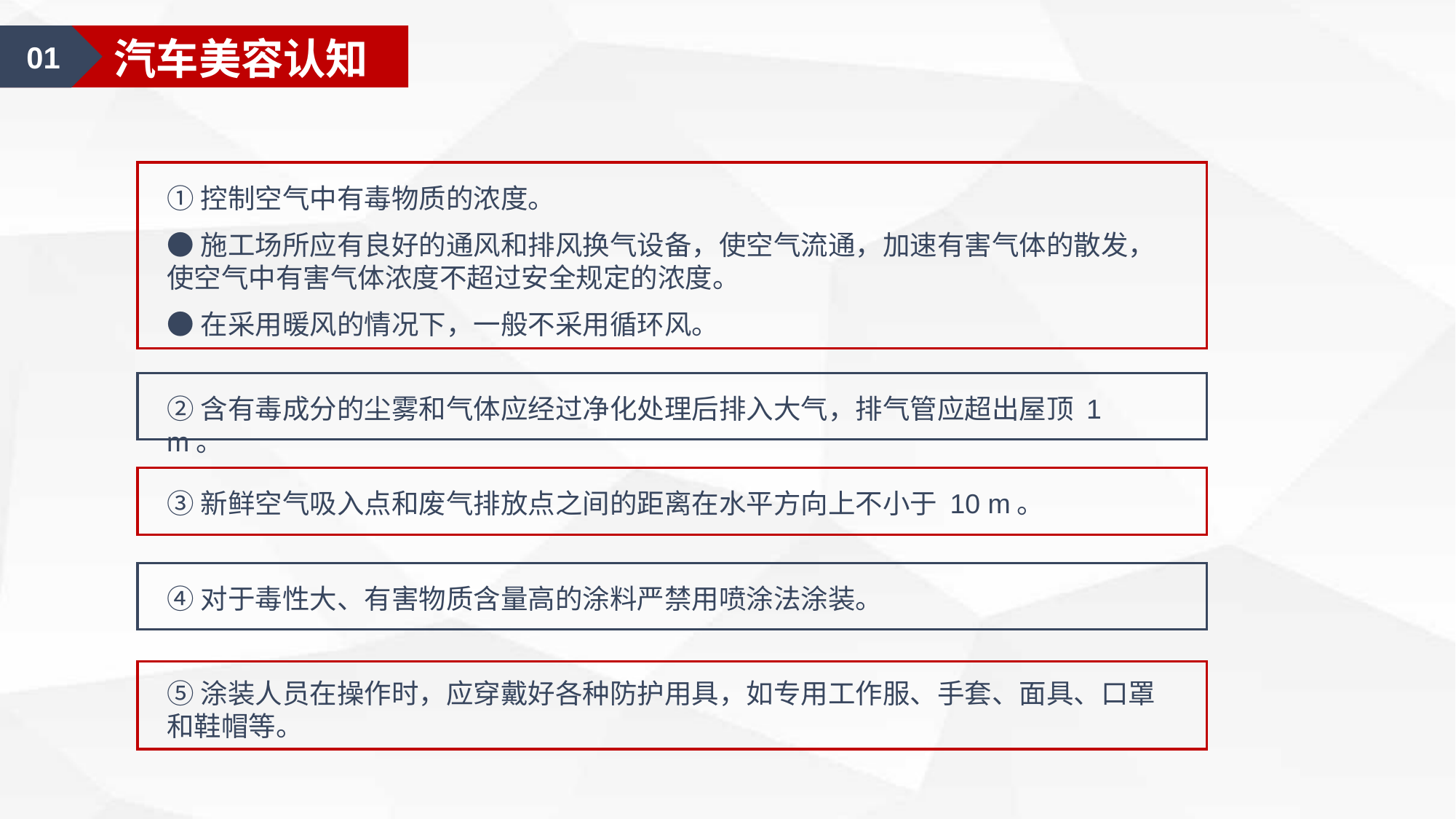

01
汽车美容认知

①控制空气中有毒物质的浓度。
●施工场所应有良好的通风和排风换气设备，使空气流通，加速有害气体的散发，使空气中有害气体浓度不超过安全规定的浓度。
●在采用暖风的情况下，一般不采用循环风。

②含有毒成分的尘雾和气体应经过净化处理后排入大气，排气管应超出屋顶 1 m。

③新鲜空气吸入点和废气排放点之间的距离在水平方向上不小于 10 m。

④对于毒性大、有害物质含量高的涂料严禁用喷涂法涂装。

⑤涂装人员在操作时，应穿戴好各种防护用具，如专用工作服、手套、面具、口罩和鞋帽等。